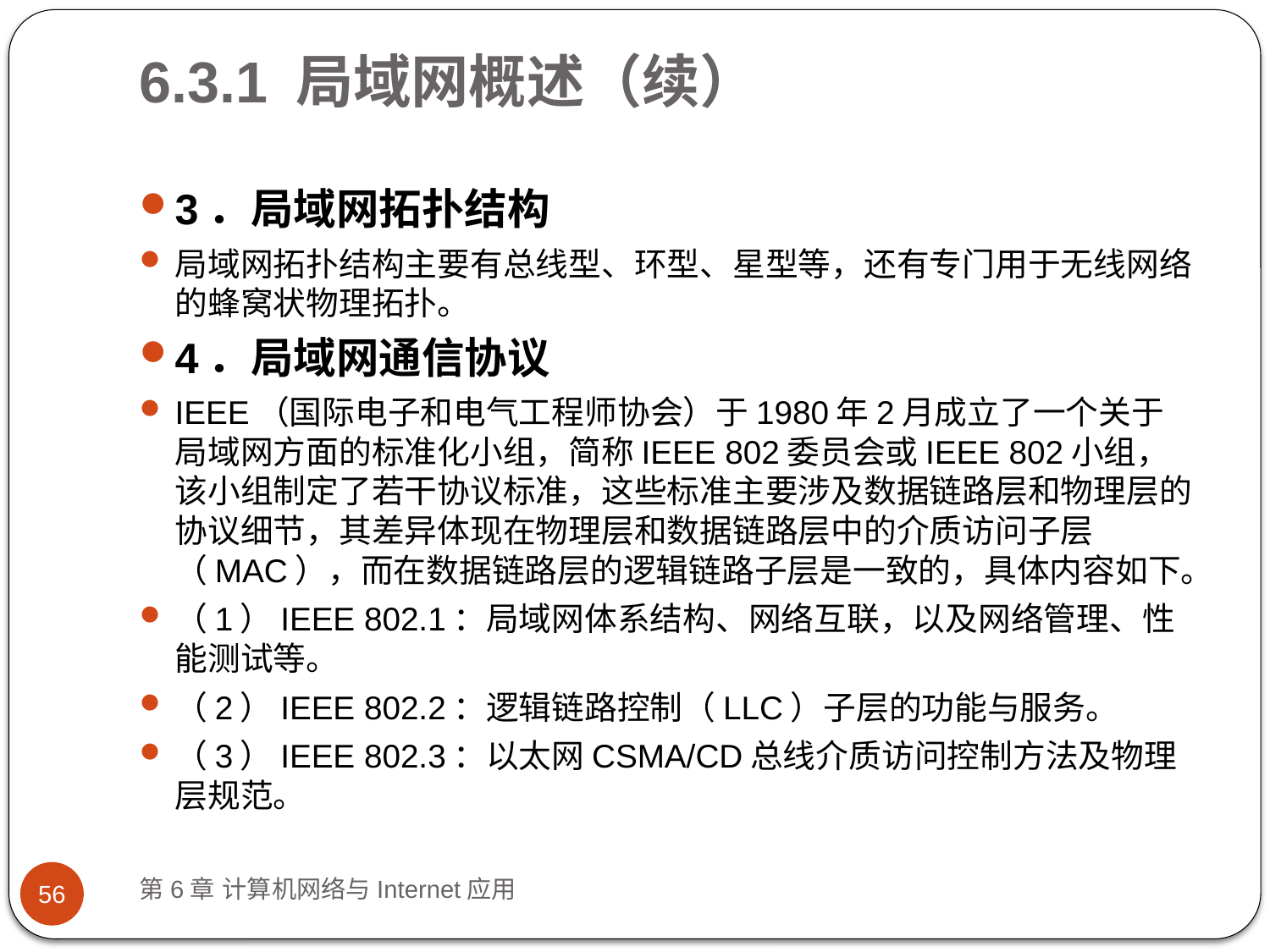

# 6.3.1 局域网概述（续）
3．局域网拓扑结构
局域网拓扑结构主要有总线型、环型、星型等，还有专门用于无线网络的蜂窝状物理拓扑。
4．局域网通信协议
IEEE（国际电子和电气工程师协会）于1980年2月成立了一个关于局域网方面的标准化小组，简称IEEE 802委员会或IEEE 802小组，该小组制定了若干协议标准，这些标准主要涉及数据链路层和物理层的协议细节，其差异体现在物理层和数据链路层中的介质访问子层（MAC），而在数据链路层的逻辑链路子层是一致的，具体内容如下。
（1）IEEE 802.1：局域网体系结构、网络互联，以及网络管理、性能测试等。
（2）IEEE 802.2：逻辑链路控制（LLC）子层的功能与服务。
（3）IEEE 802.3：以太网CSMA/CD总线介质访问控制方法及物理层规范。

第6章 计算机网络与Internet应用
56